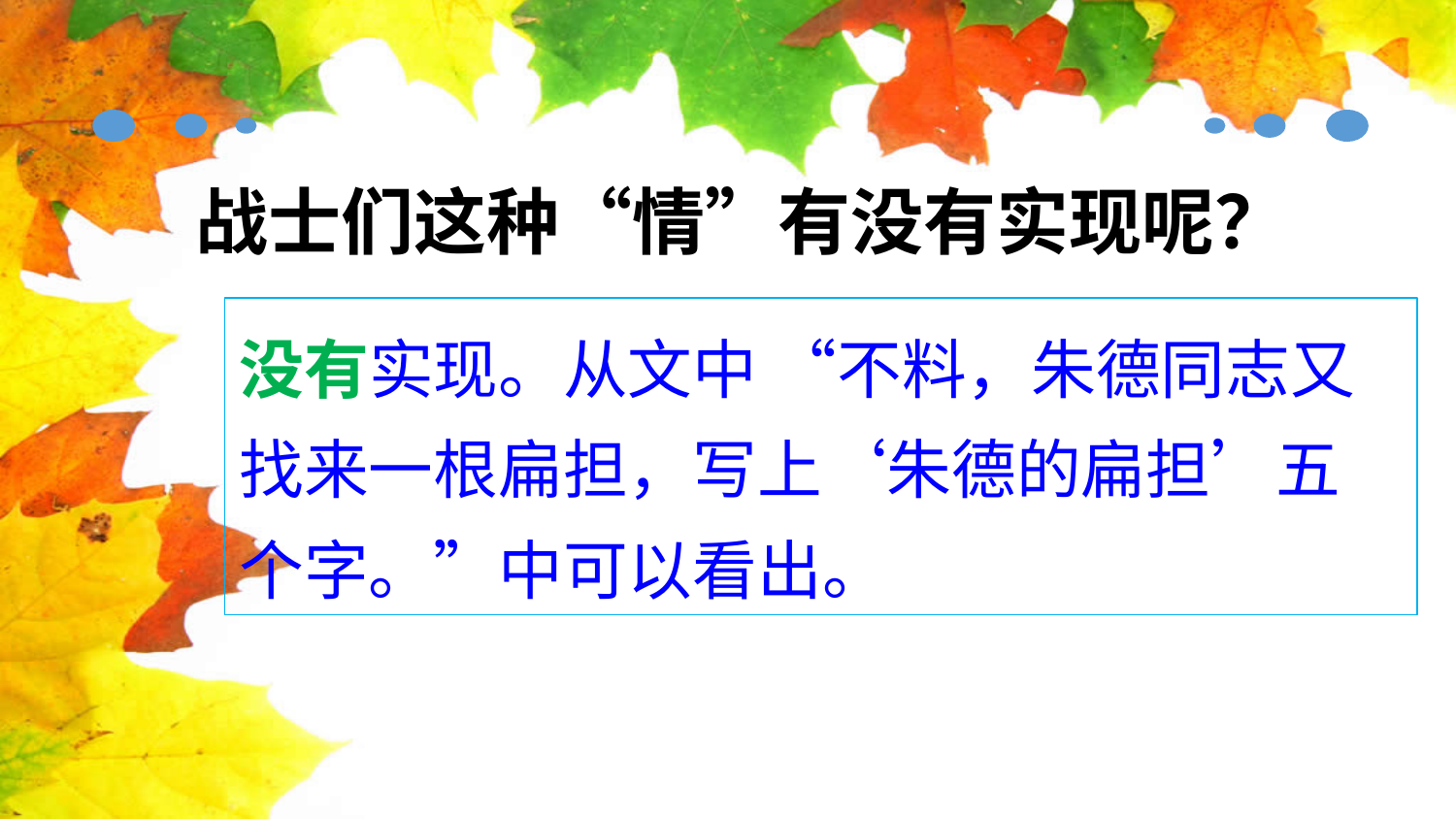

战士们这种“情”有没有实现呢？
没有实现。从文中 “不料，朱德同志又找来一根扁担，写上‘朱德的扁担’五个字。”中可以看出。